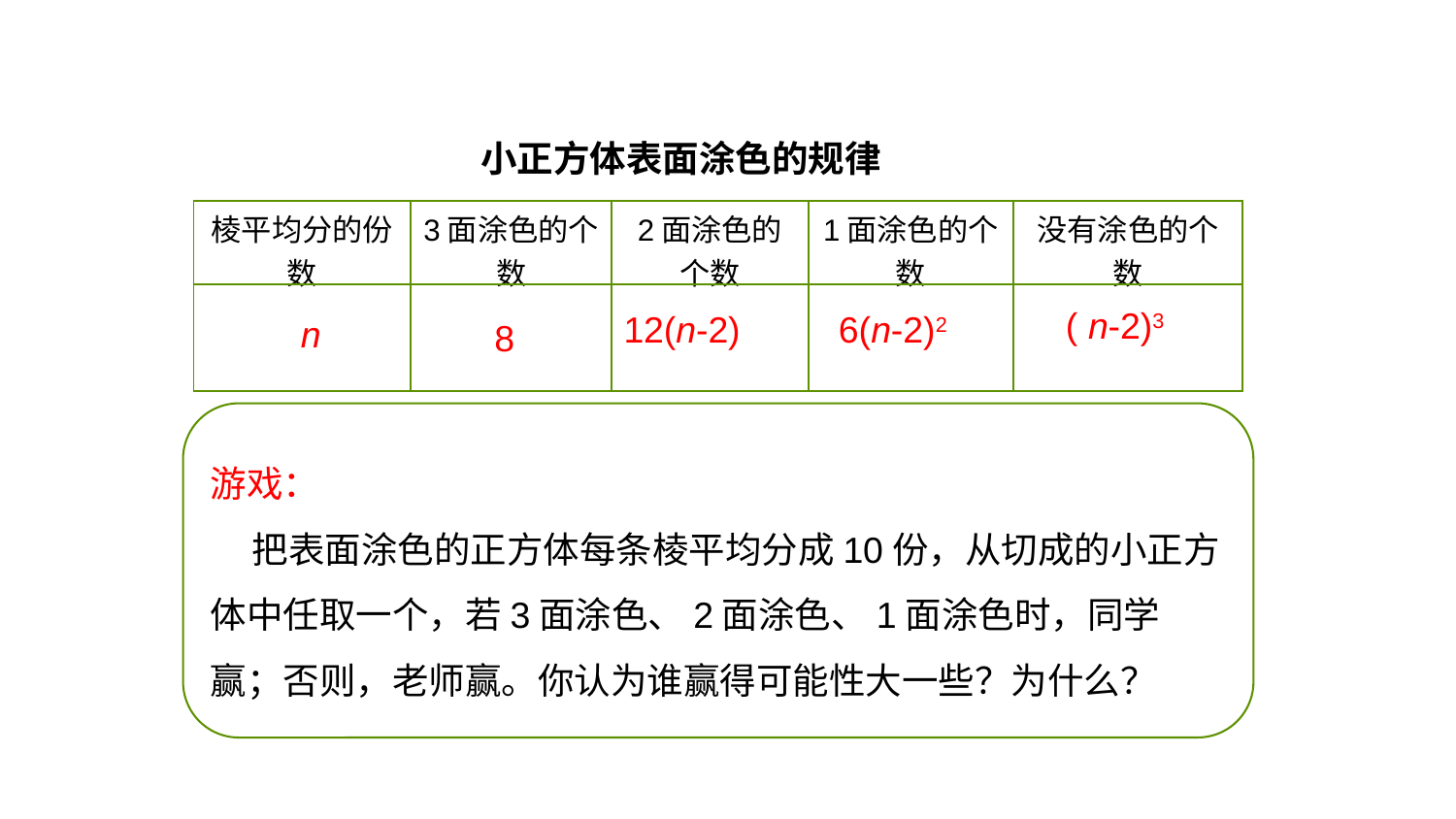

小正方体表面涂色的规律
| 棱平均分的份数 | 3面涂色的个数 | 2面涂色的个数 | 1面涂色的个数 | 没有涂色的个数 |
| --- | --- | --- | --- | --- |
|  |  |  |  |  |
 12(n-2)
 6(n-2)2
 8
( n-2)3
n
游戏：
    把表面涂色的正方体每条棱平均分成10份，从切成的小正方体中任取一个，若3面涂色、2面涂色、1面涂色时，同学赢；否则，老师赢。你认为谁赢得可能性大一些？为什么？
8
当n =10时,3面涂色的小正方体有____个，
          2面涂色的小正方体有____个，
          1面涂色的小正方体有____个，
       各面无涂色的小正方体有____个。
96
384
512